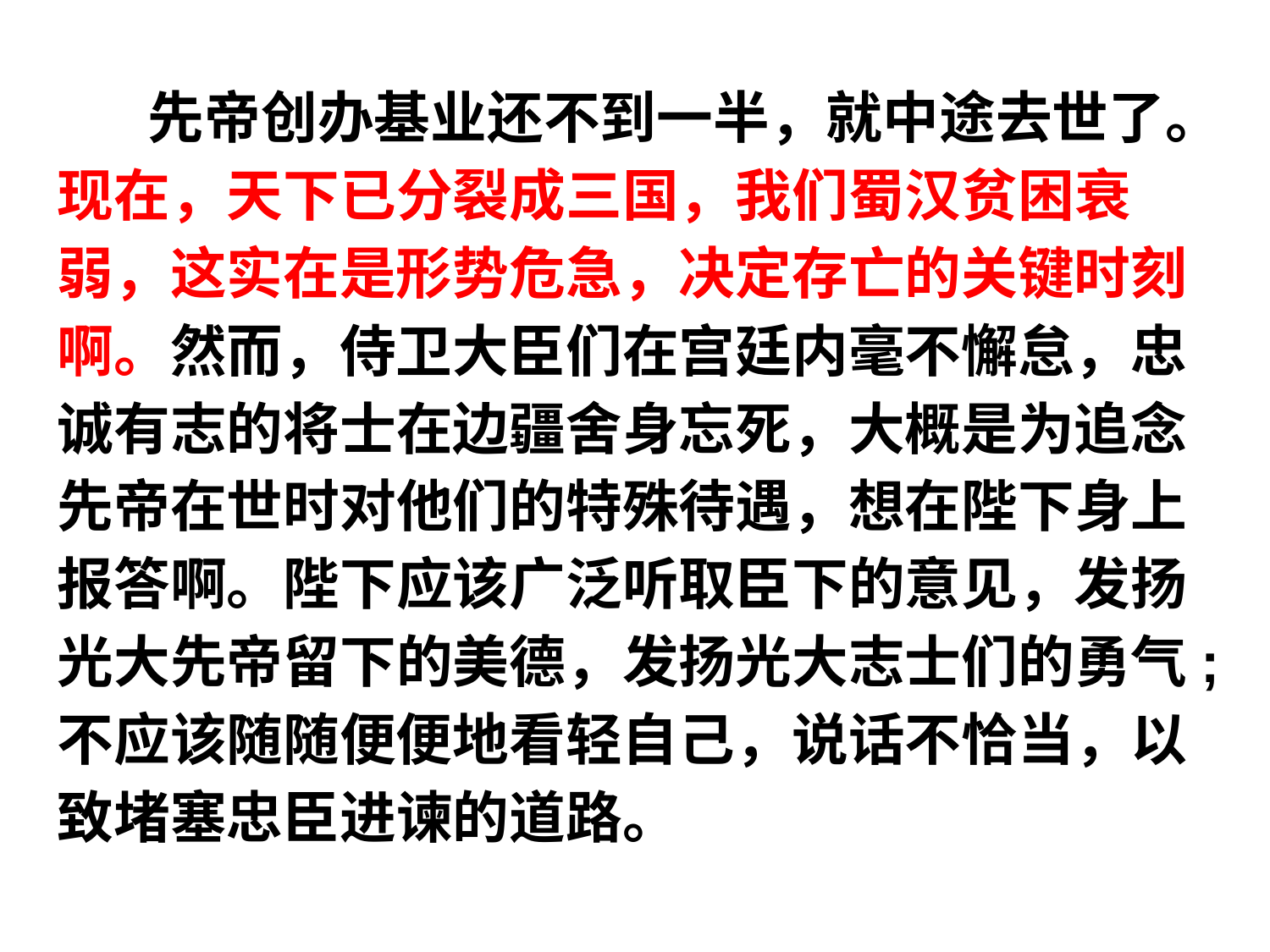

先帝创办基业还不到一半，就中途去世了。现在，天下已分裂成三国，我们蜀汉贫困衰弱，这实在是形势危急，决定存亡的关键时刻啊。然而，侍卫大臣们在宫廷内毫不懈怠，忠诚有志的将士在边疆舍身忘死，大概是为追念先帝在世时对他们的特殊待遇，想在陛下身上报答啊。陛下应该广泛听取臣下的意见，发扬光大先帝留下的美德，发扬光大志士们的勇气;不应该随随便便地看轻自己，说话不恰当，以致堵塞忠臣进谏的道路。